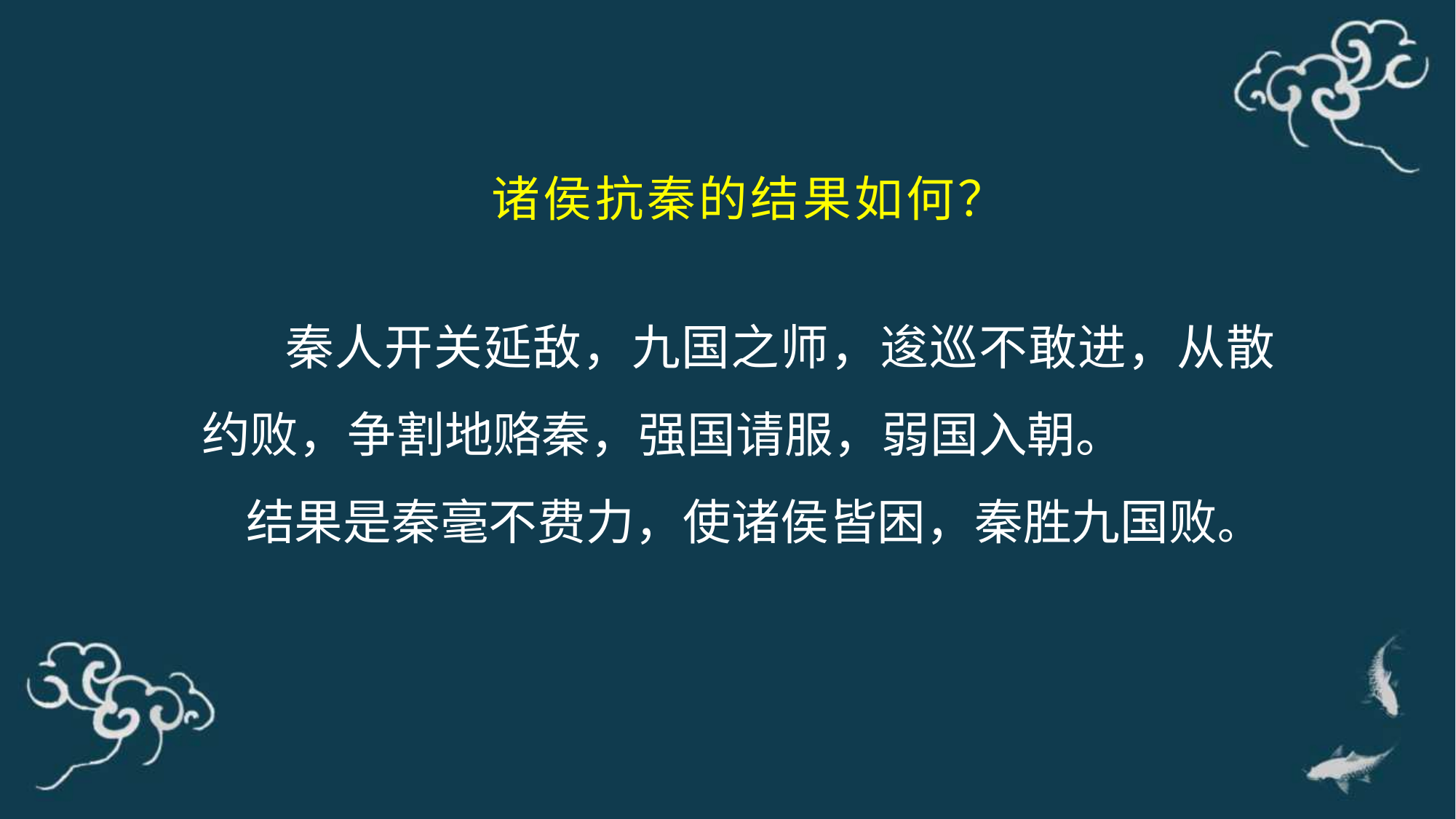

诸侯抗秦的结果如何？
      秦人开关延敌，九国之师，逡巡不敢进，从散约败，争割地赂秦，强国请服，弱国入朝。
   结果是秦毫不费力，使诸侯皆困，秦胜九国败。